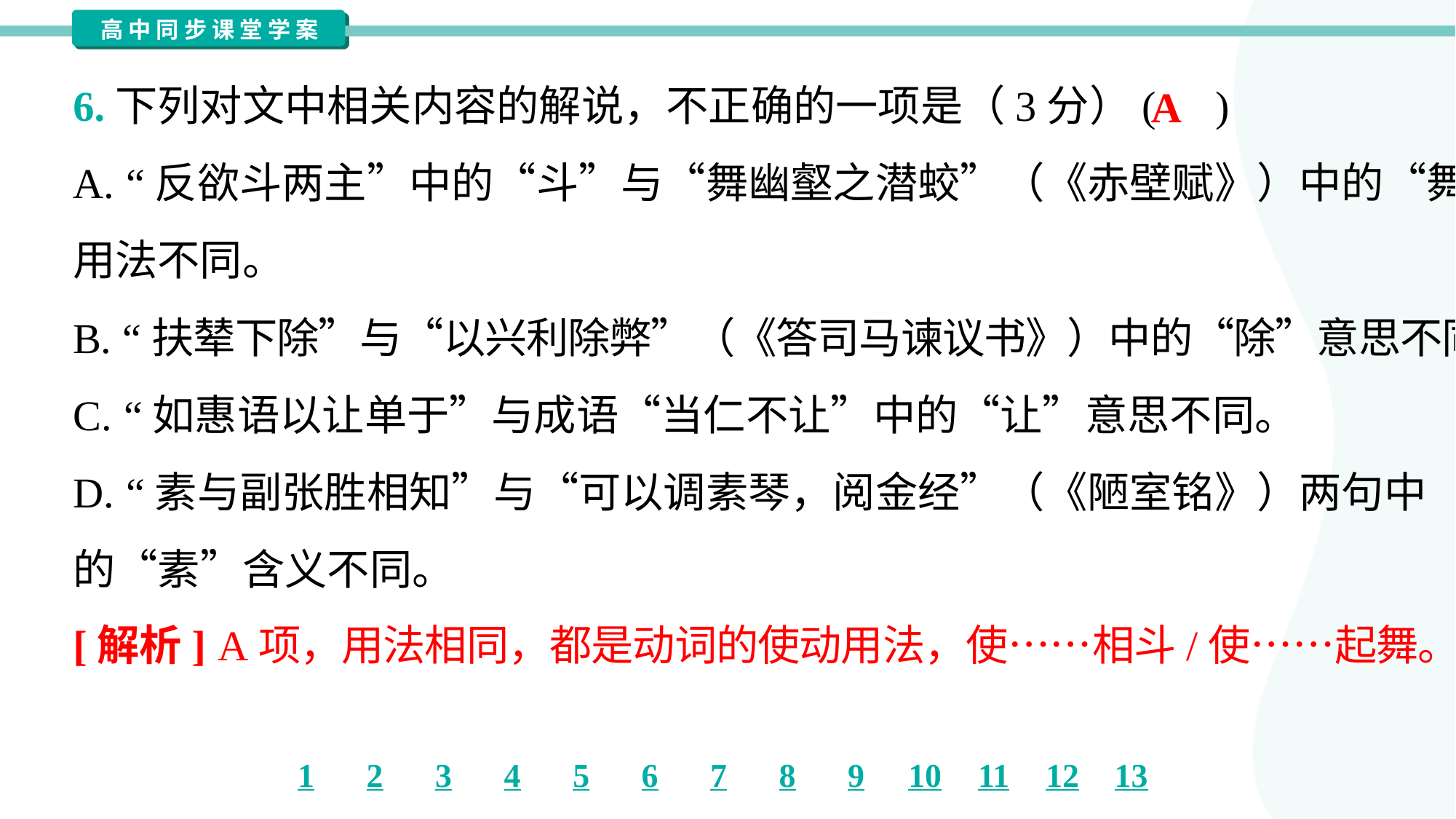

6.下列对文中相关内容的解说，不正确的一项是（3分）(     )
A
A. “反欲斗两主”中的“斗”与“舞幽壑之潜蛟”（《赤壁赋》）中的“舞”
用法不同。
B. “扶辇下除”与“以兴利除弊”（《答司马谏议书》）中的“除”意思不同。
C. “如惠语以让单于”与成语“当仁不让”中的“让”意思不同。
D. “素与副张胜相知”与“可以调素琴，阅金经”（《陋室铭》）两句中
的“素”含义不同。
[解析] A项，用法相同，都是动词的使动用法，使……相斗/使……起舞。